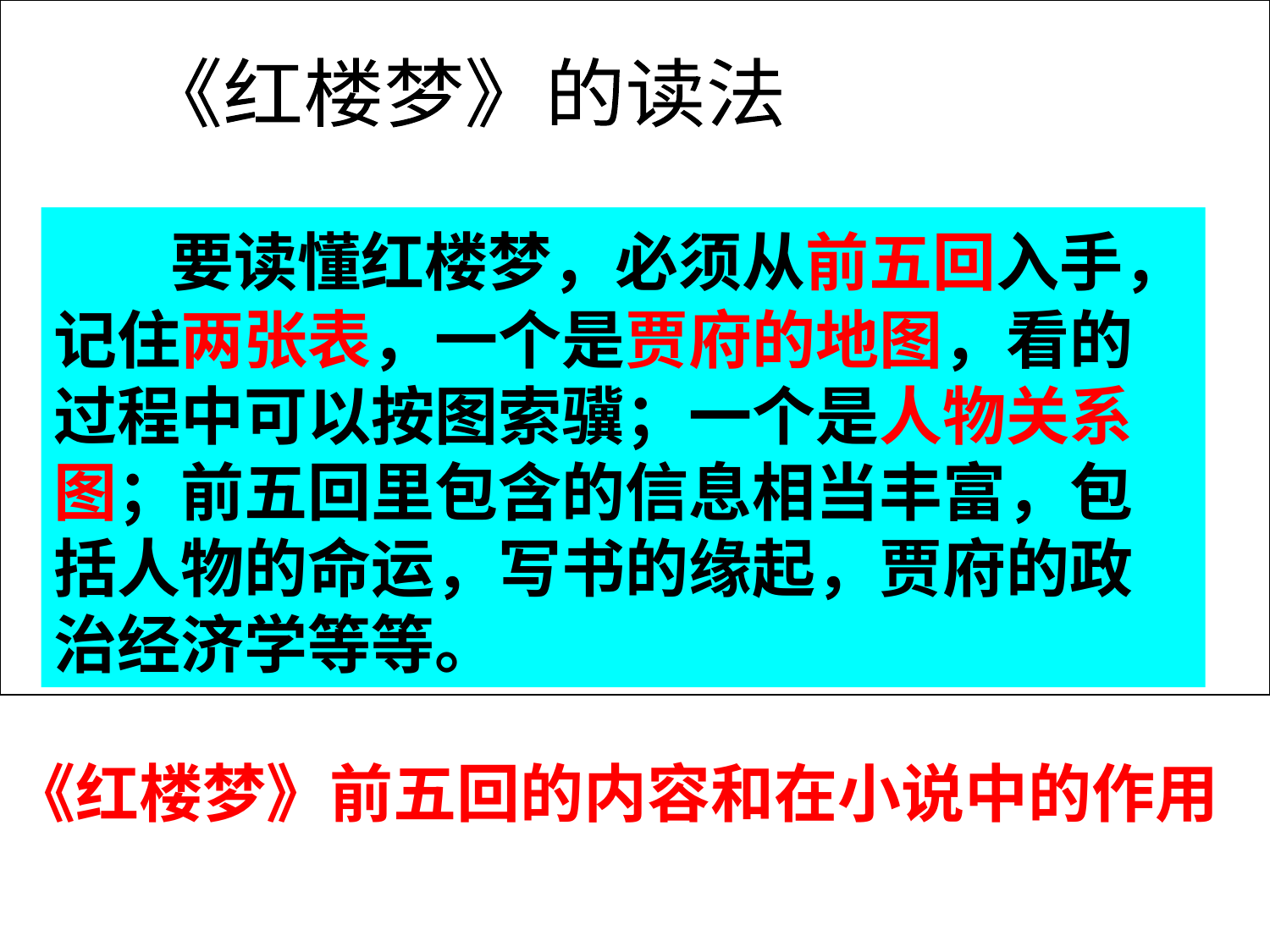

《红楼梦》的读法
      要读懂红楼梦，必须从前五回入手，记住两张表，一个是贾府的地图，看的过程中可以按图索骥；一个是人物关系图；前五回里包含的信息相当丰富，包括人物的命运，写书的缘起，贾府的政治经济学等等。
《红楼梦》前五回的内容和在小说中的作用